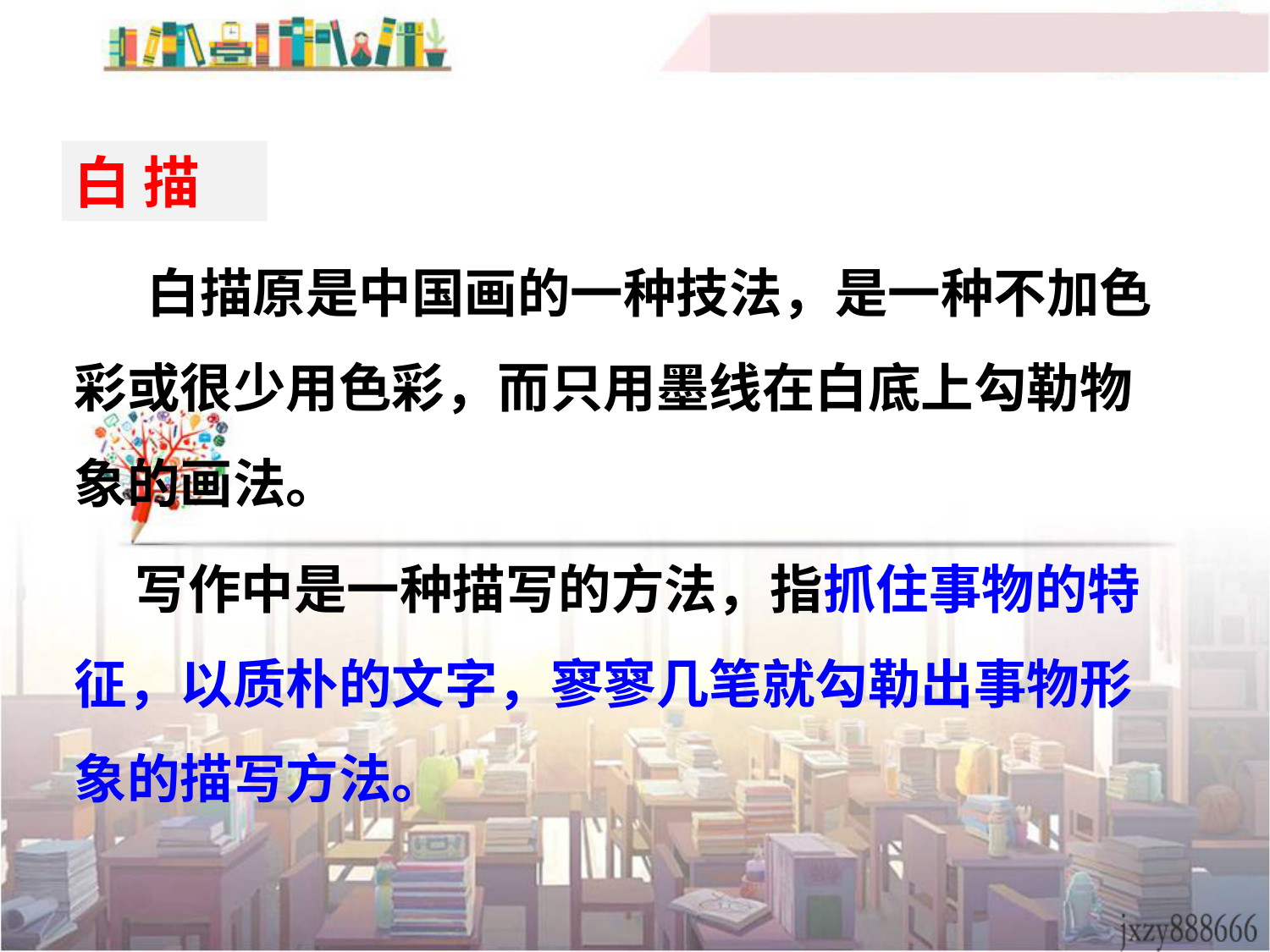

白 描
     白描原是中国画的一种技法，是一种不加色彩或很少用色彩，而只用墨线在白底上勾勒物象的画法。
    写作中是一种描写的方法，指抓住事物的特征，以质朴的文字，寥寥几笔就勾勒出事物形象的描写方法。